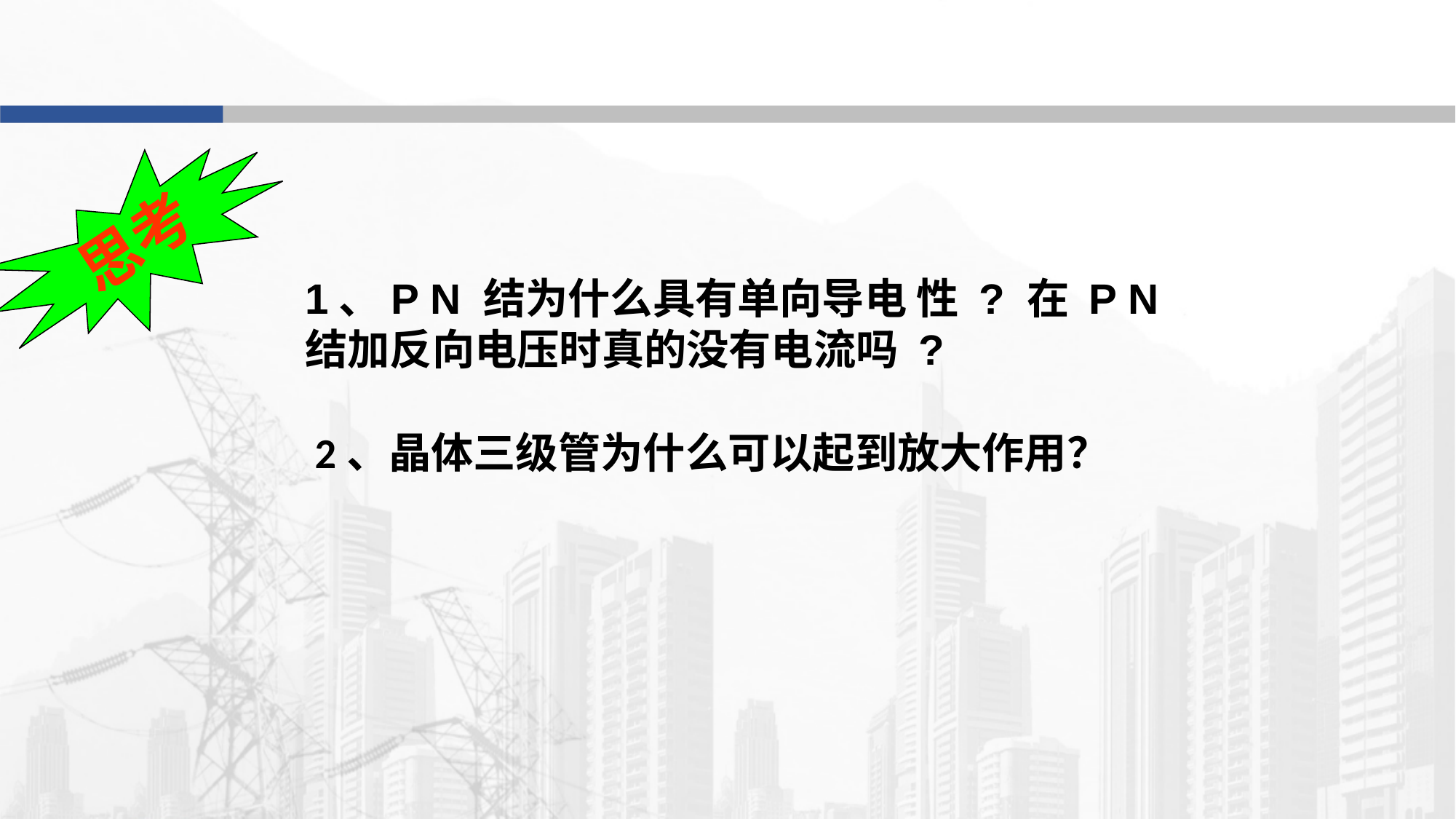

思考
1、P N 结为什么具有单向导电 性 ? 在 P N 结加反向电压时真的没有电流吗 ?
2、晶体三级管为什么可以起到放大作用？